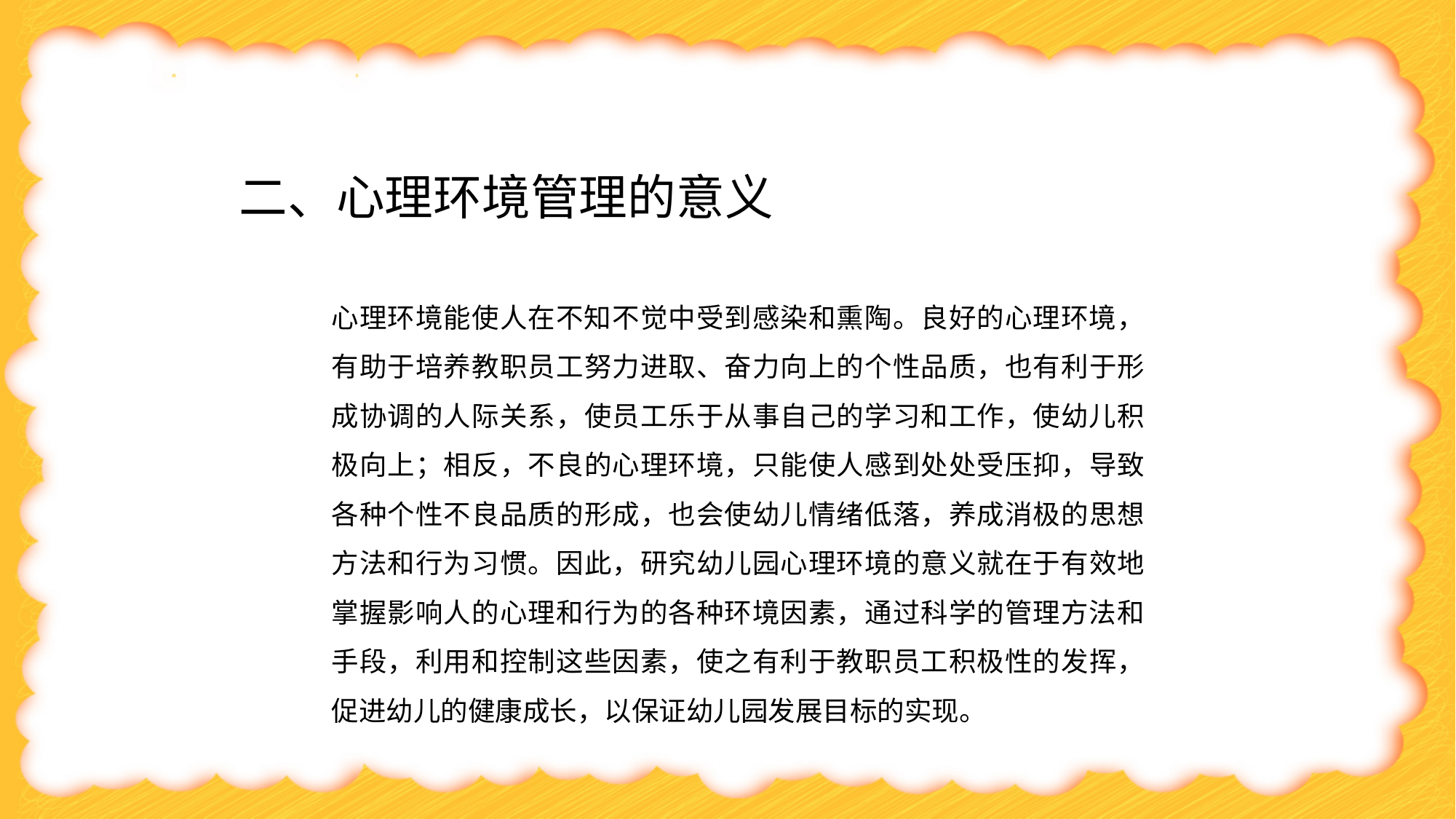

二、心理环境管理的意义
心理环境能使人在不知不觉中受到感染和熏陶。良好的心理环境，有助于培养教职员工努力进取、奋力向上的个性品质，也有利于形成协调的人际关系，使员工乐于从事自己的学习和工作，使幼儿积极向上；相反，不良的心理环境，只能使人感到处处受压抑，导致各种个性不良品质的形成，也会使幼儿情绪低落，养成消极的思想方法和行为习惯。因此，研究幼儿园心理环境的意义就在于有效地掌握影响人的心理和行为的各种环境因素，通过科学的管理方法和手段，利用和控制这些因素，使之有利于教职员工积极性的发挥，促进幼儿的健康成长，以保证幼儿园发展目标的实现。